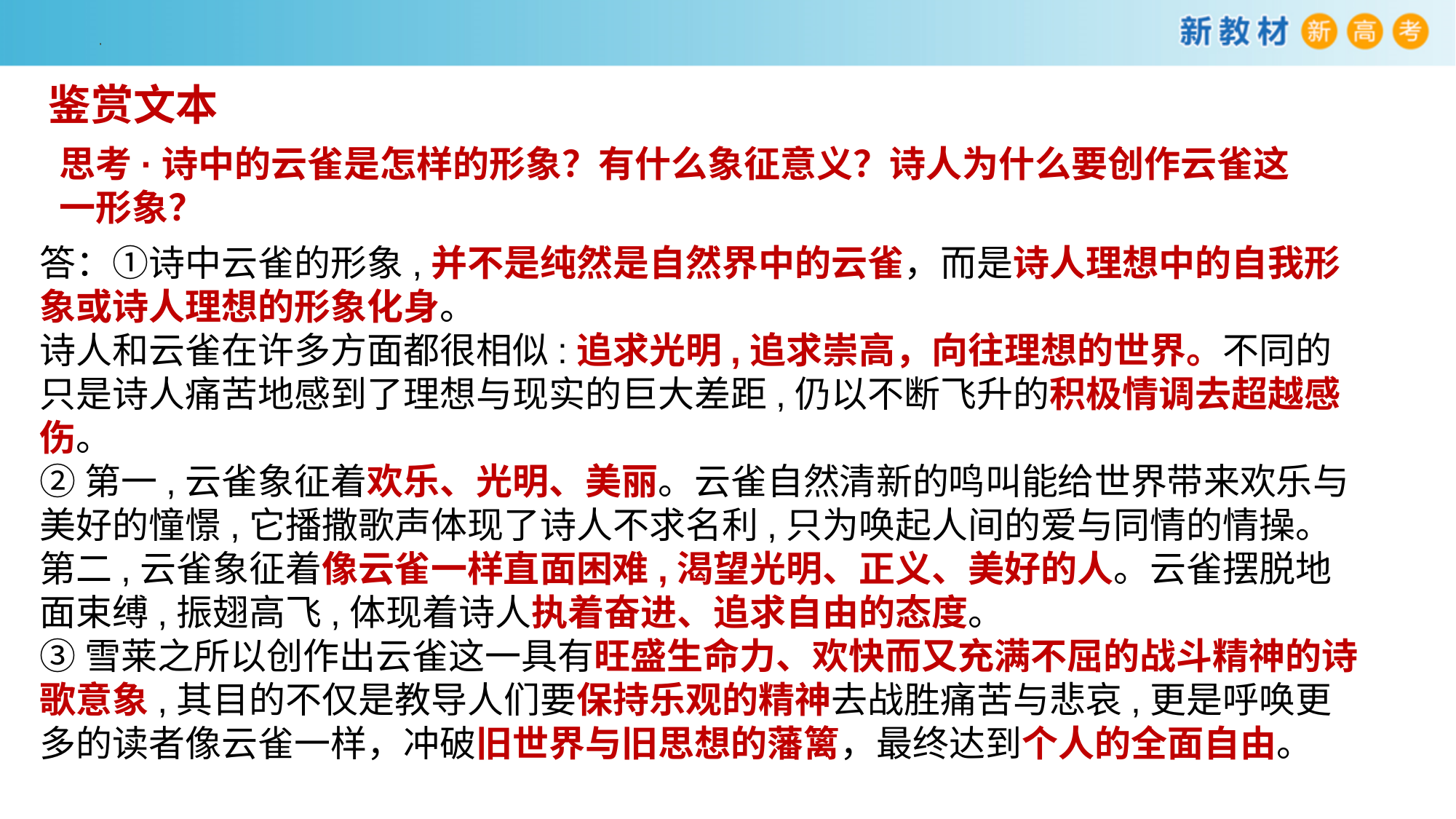

鉴赏文本
思考·诗中的云雀是怎样的形象？有什么象征意义？诗人为什么要创作云雀这一形象？
答：①诗中云雀的形象,并不是纯然是自然界中的云雀，而是诗人理想中的自我形象或诗人理想的形象化身。
诗人和云雀在许多方面都很相似:追求光明,追求崇高，向往理想的世界。不同的只是诗人痛苦地感到了理想与现实的巨大差距,仍以不断飞升的积极情调去超越感伤。
②第一,云雀象征着欢乐、光明、美丽。云雀自然清新的鸣叫能给世界带来欢乐与美好的憧憬,它播撒歌声体现了诗人不求名利,只为唤起人间的爱与同情的情操。第二,云雀象征着像云雀一样直面困难,渴望光明、正义、美好的人。云雀摆脱地面束缚,振翅高飞,体现着诗人执着奋进、追求自由的态度。
③雪莱之所以创作出云雀这一具有旺盛生命力、欢快而又充满不屈的战斗精神的诗歌意象,其目的不仅是教导人们要保持乐观的精神去战胜痛苦与悲哀,更是呼唤更多的读者像云雀一样，冲破旧世界与旧思想的藩篱，最终达到个人的全面自由。